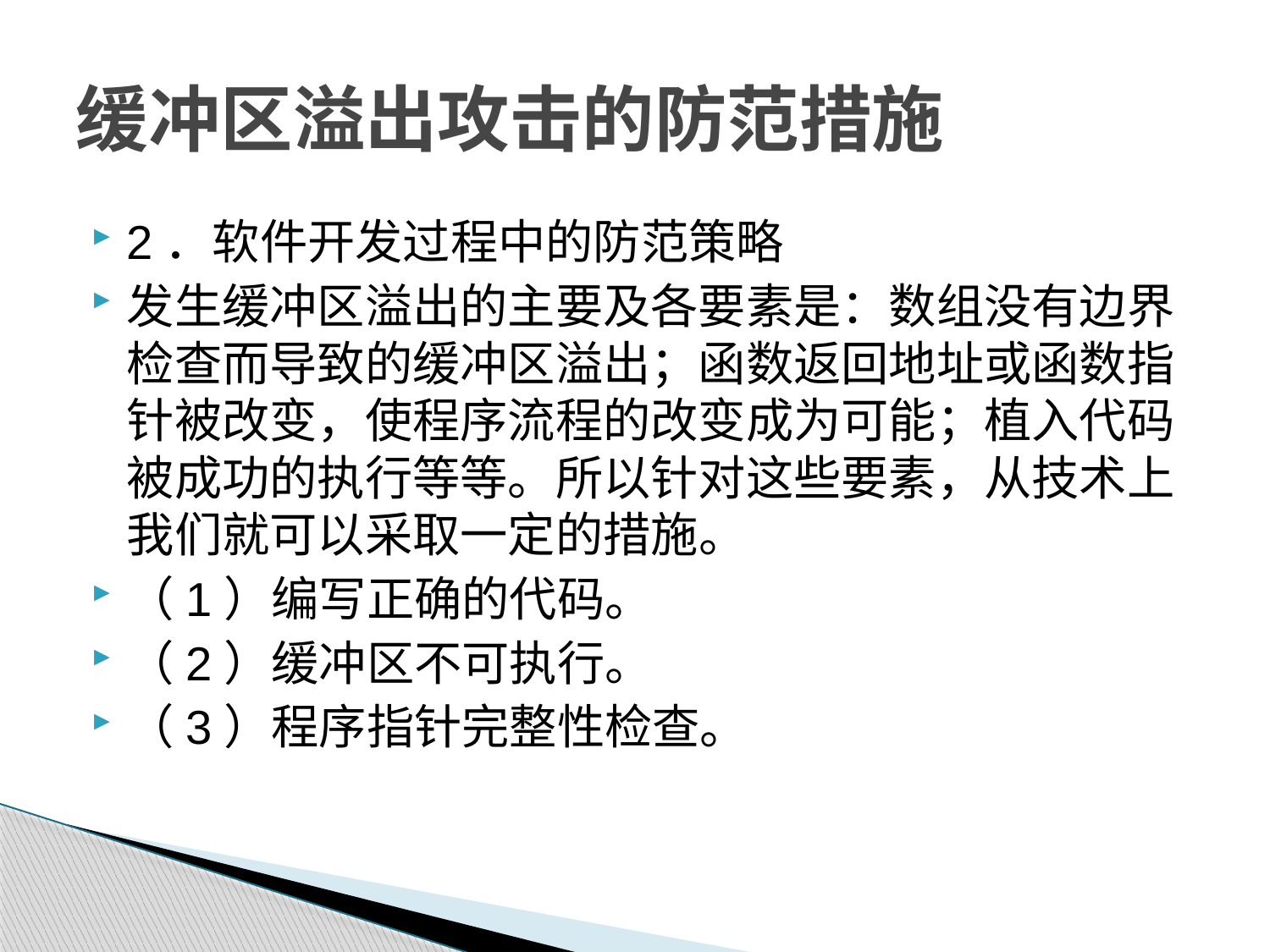

# 缓冲区溢出攻击的防范措施
2．软件开发过程中的防范策略
发生缓冲区溢出的主要及各要素是：数组没有边界检查而导致的缓冲区溢出；函数返回地址或函数指针被改变，使程序流程的改变成为可能；植入代码被成功的执行等等。所以针对这些要素，从技术上我们就可以采取一定的措施。
（1）编写正确的代码。
（2）缓冲区不可执行。
（3）程序指针完整性检查。